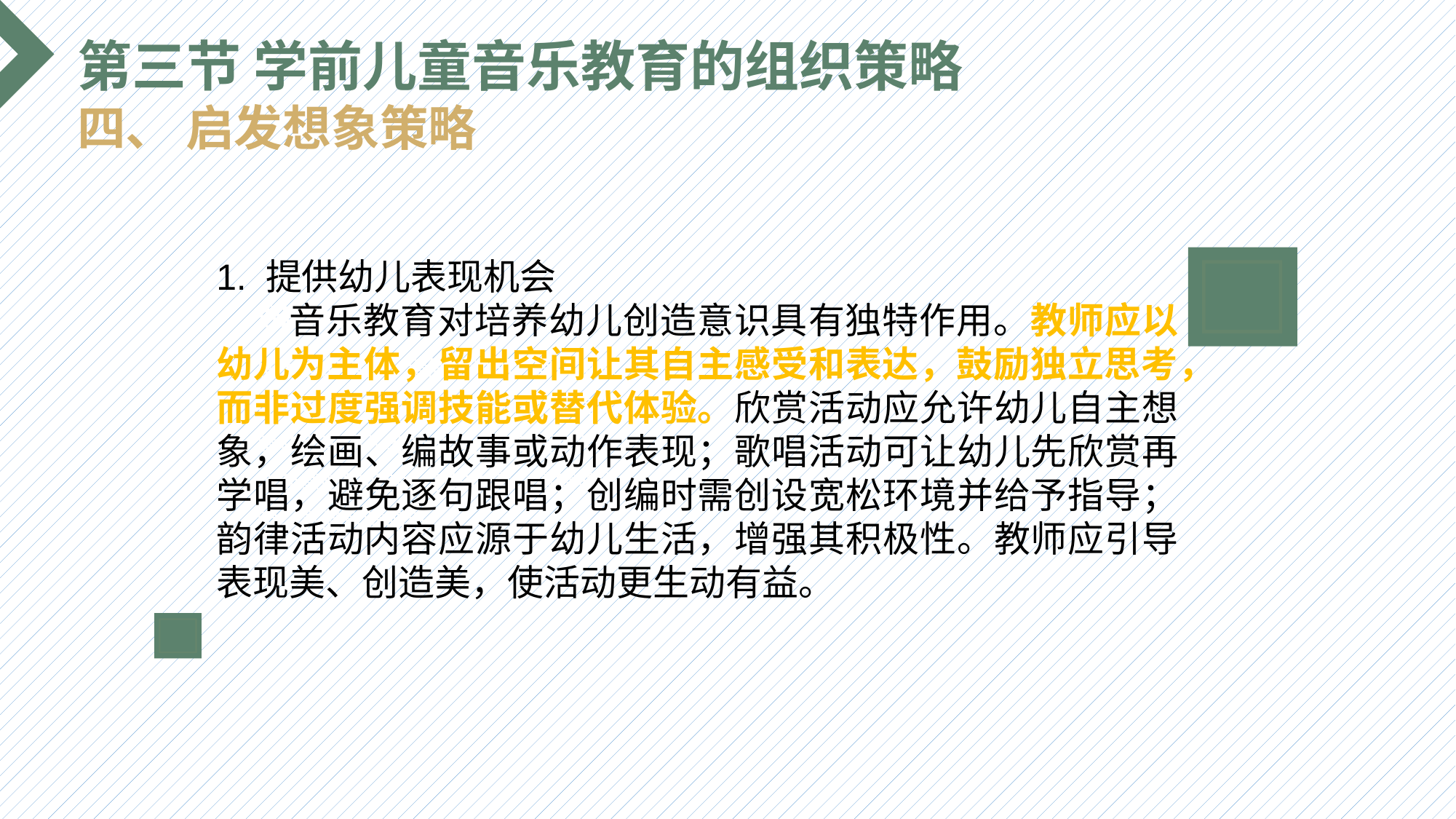

第三节 学前儿童音乐教育的组织策略
四、 启发想象策略

1. 提供幼儿表现机会
 音乐教育对培养幼儿创造意识具有独特作用。教师应以幼儿为主体，留出空间让其自主感受和表达，鼓励独立思考，而非过度强调技能或替代体验。欣赏活动应允许幼儿自主想象，绘画、编故事或动作表现；歌唱活动可让幼儿先欣赏再学唱，避免逐句跟唱；创编时需创设宽松环境并给予指导；韵律活动内容应源于幼儿生活，增强其积极性。教师应引导表现美、创造美，使活动更生动有益。

选题背景
输入您的内容，请简要说明，言简意赅即可输入您的内容，请简要说明，言简意赅即可输入您的内容，请简要说明，言简意赅即可输入您的内容，请简要说明，言简意赅即可